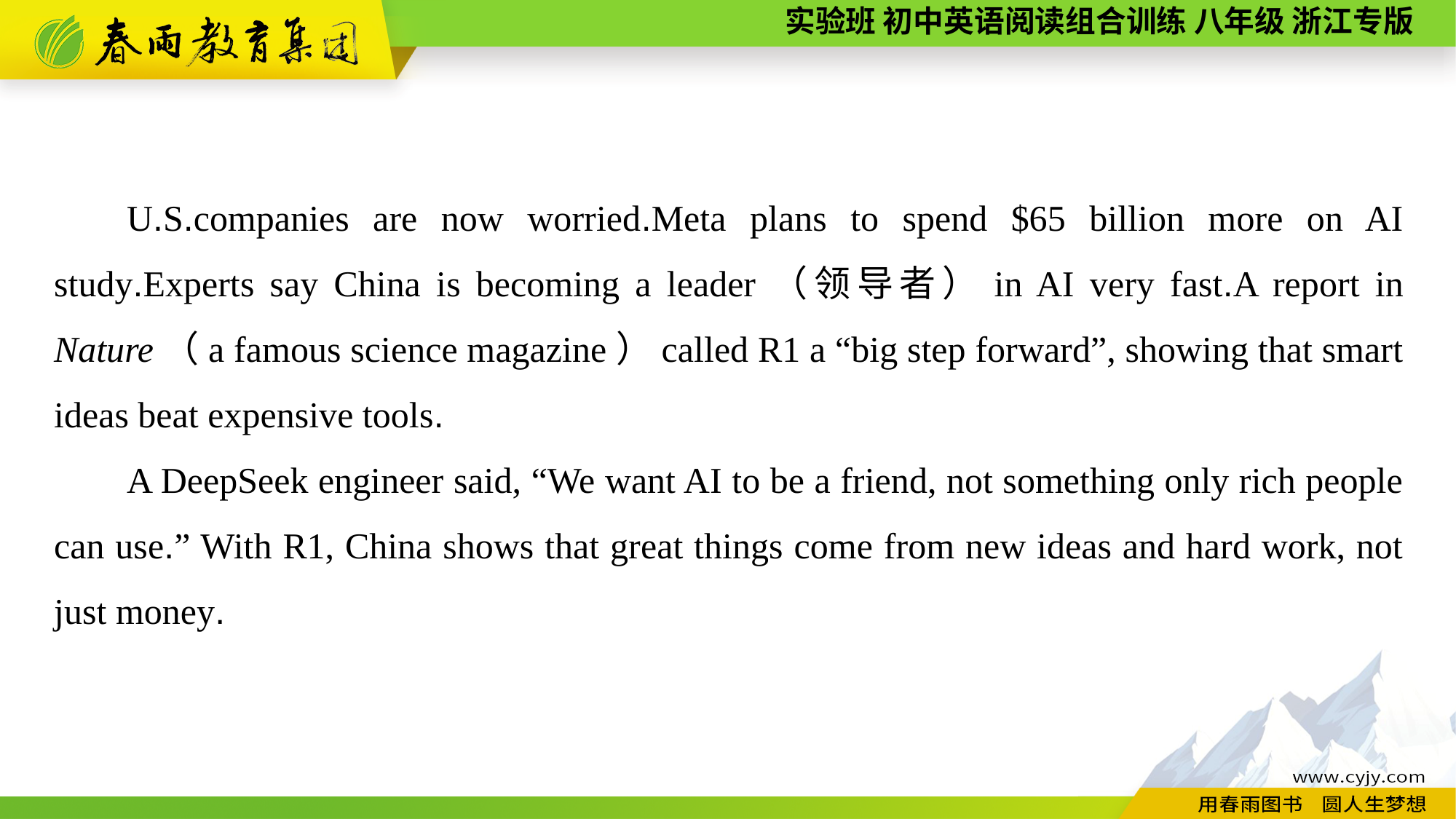

U.S.companies are now worried.Meta plans to spend $65 billion more on AI study.Experts say China is becoming a leader（领导者）in AI very fast.A report in Nature（a famous science magazine）called R1 a “big step forward”, showing that smart ideas beat expensive tools.
A DeepSeek engineer said, “We want AI to be a friend, not something only rich people can use.” With R1, China shows that great things come from new ideas and hard work, not just money.